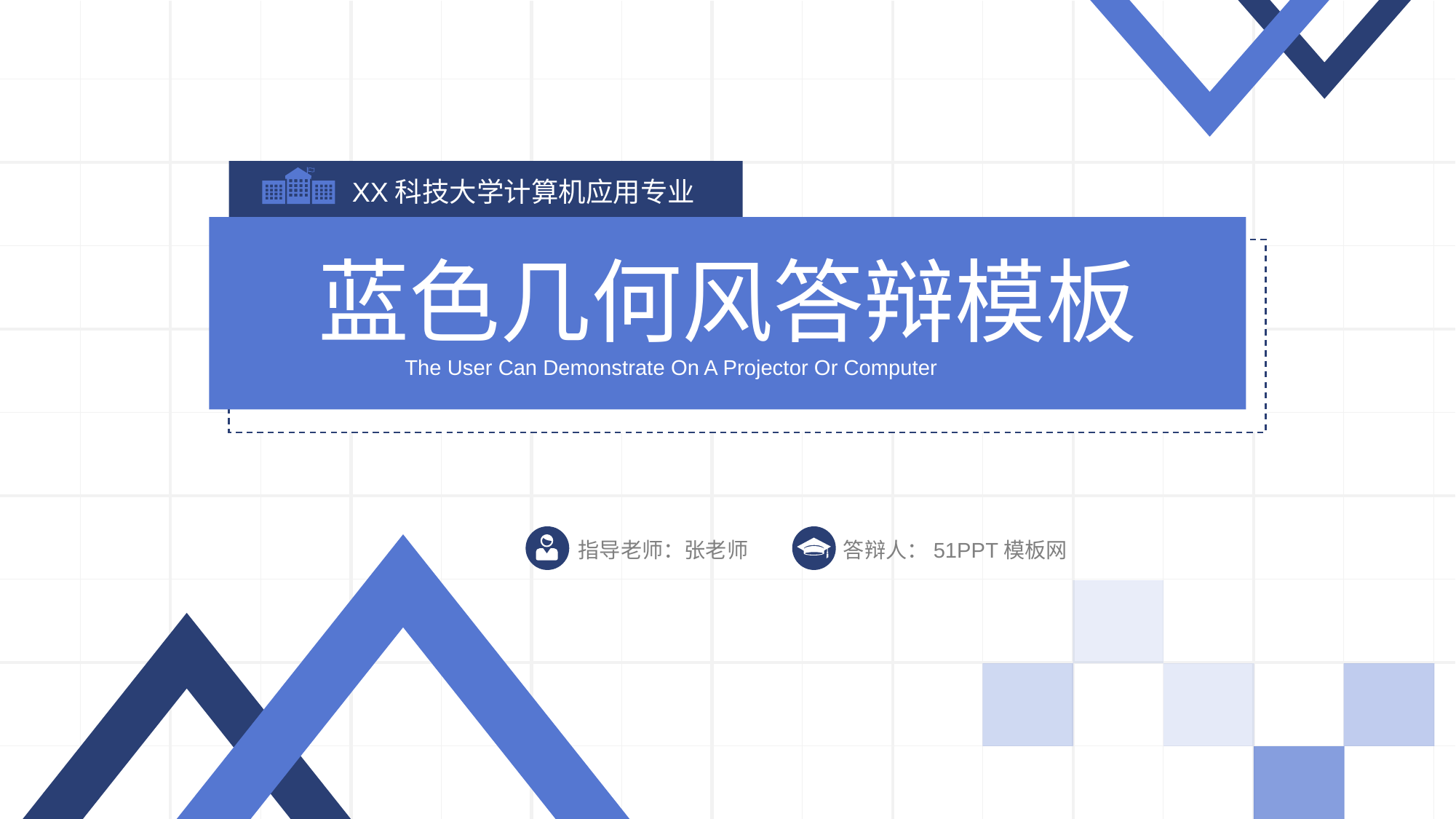

XX科技大学计算机应用专业

蓝色几何风答辩模板

The User Can Demonstrate On A Projector Or Computer

答辩人：51PPT模板网
指导老师：张老师